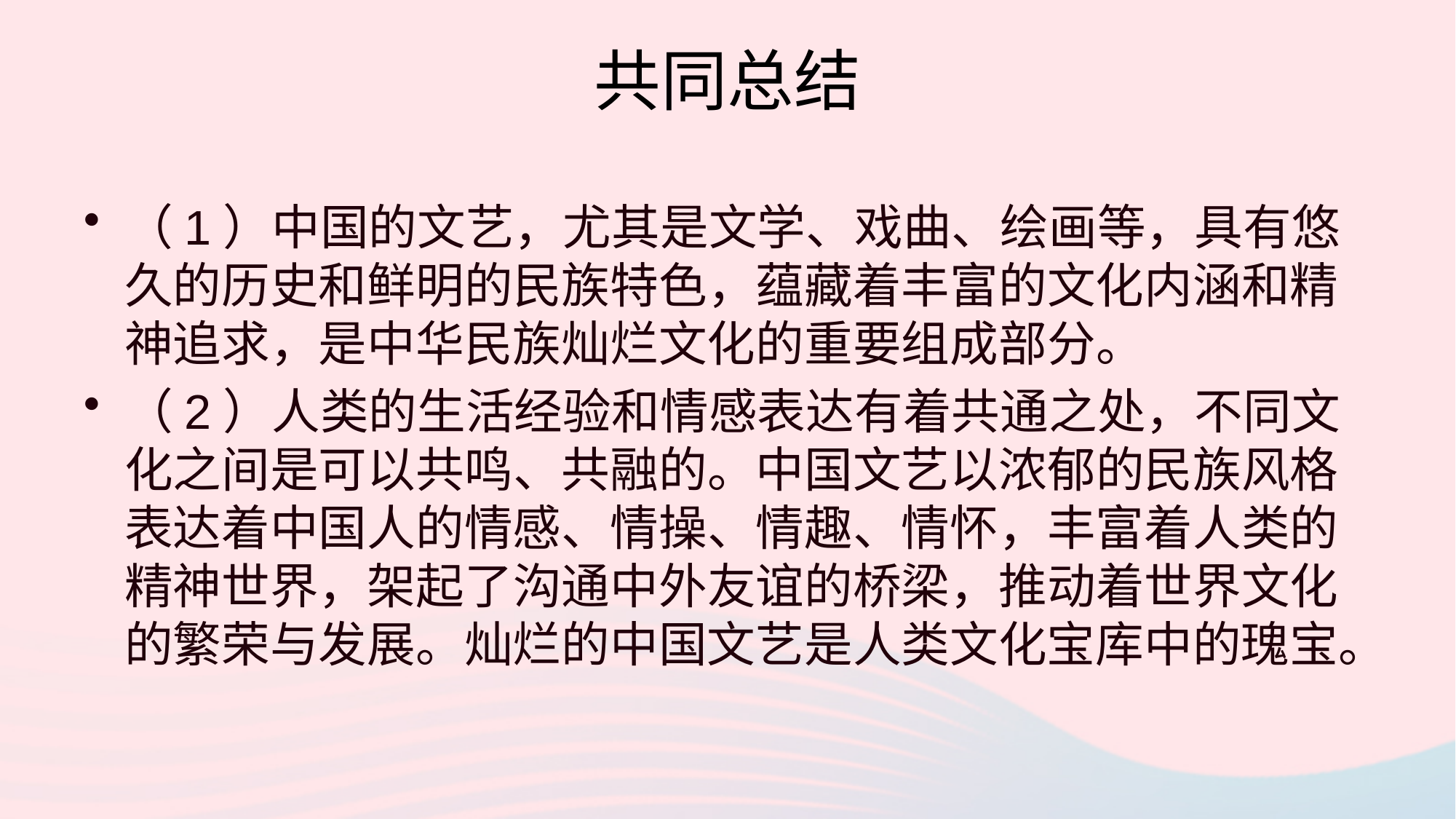

# 共同总结
（1）中国的文艺，尤其是文学、戏曲、绘画等，具有悠久的历史和鲜明的民族特色，蕴藏着丰富的文化内涵和精神追求，是中华民族灿烂文化的重要组成部分。
（2）人类的生活经验和情感表达有着共通之处，不同文化之间是可以共鸣、共融的。中国文艺以浓郁的民族风格表达着中国人的情感、情操、情趣、情怀，丰富着人类的精神世界，架起了沟通中外友谊的桥梁，推动着世界文化的繁荣与发展。灿烂的中国文艺是人类文化宝库中的瑰宝。